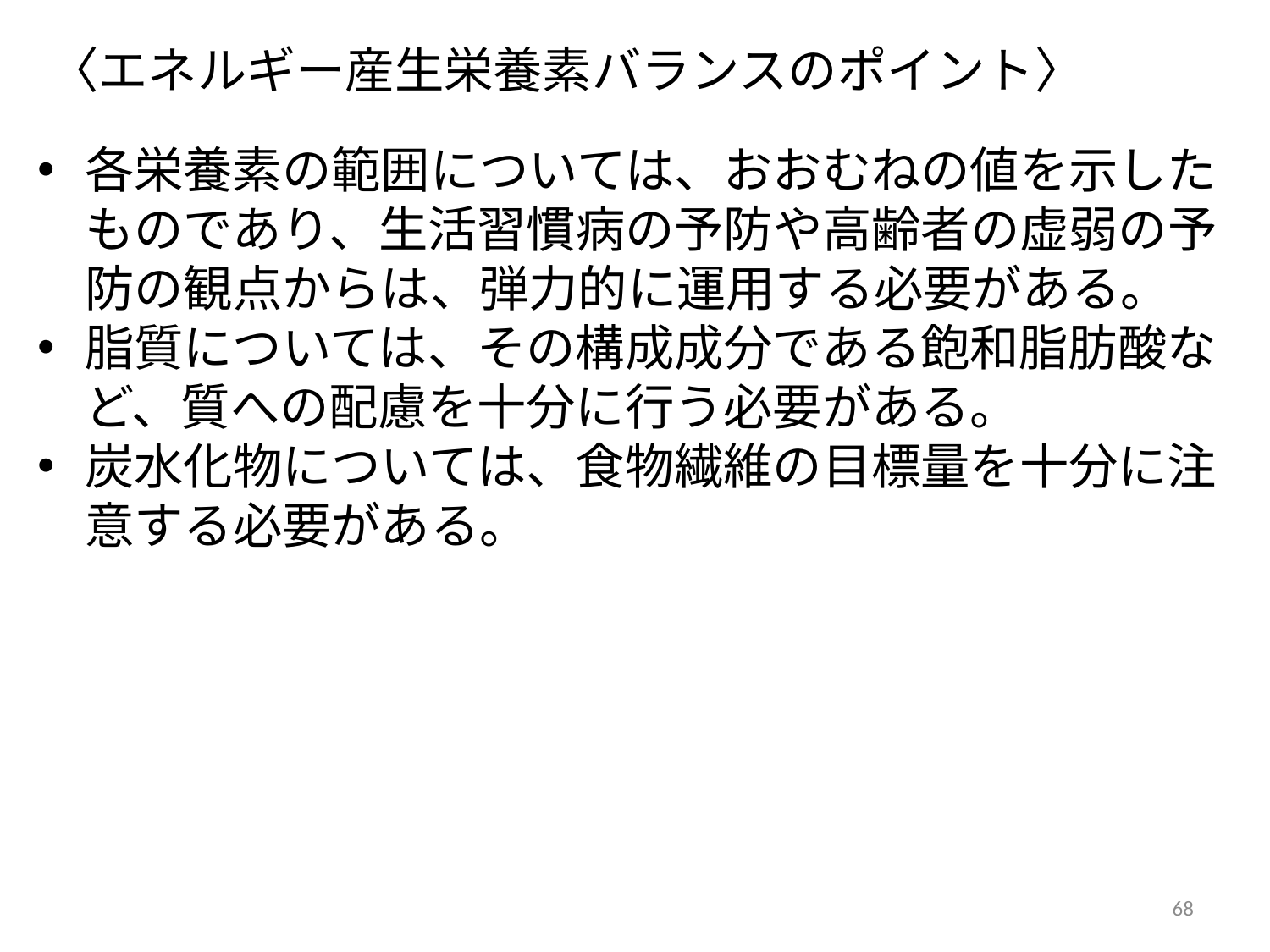

〈エネルギー産生栄養素バランスのポイント〉

各栄養素の範囲については、おおむねの値を示したものであり、生活習慣病の予防や高齢者の虚弱の予防の観点からは、弾力的に運用する必要がある。
脂質については、その構成成分である飽和脂肪酸など、質への配慮を十分に行う必要がある。
炭水化物については、食物繊維の目標量を十分に注意する必要がある。
68